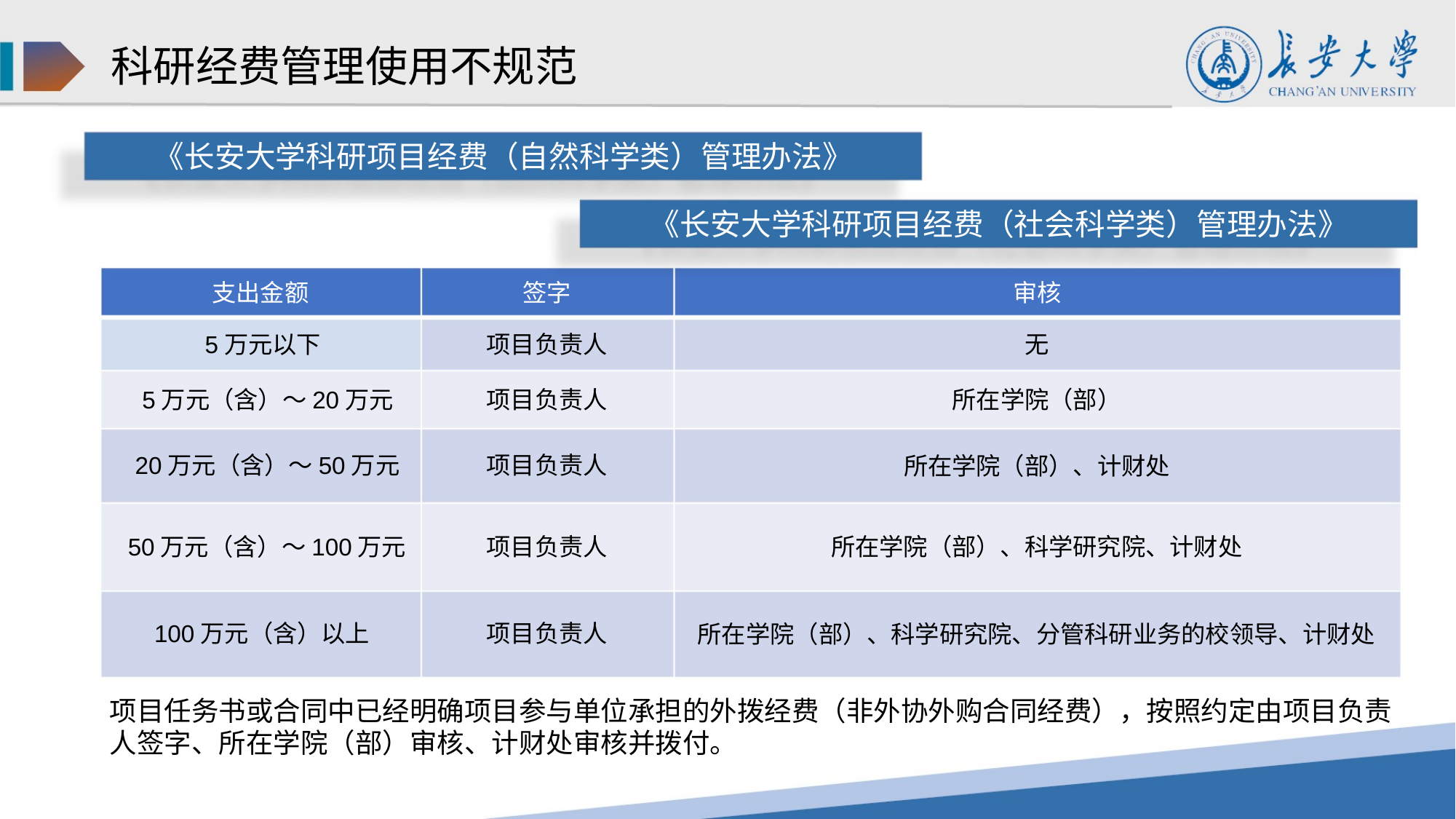

科研经费管理使用不规范
《长安大学科研项目经费（自然科学类）管理办法》
《长安大学科研项目经费（社会科学类）管理办法》
支出金额
签字
审核
5万元以下
项目负责人
无
5万元（含）～20万元
20万元（含）～50万元
项目负责人
项目负责人
所在学院（部）
所在学院（部）、计财处
50万元（含）～100万元
100万元（含）以上
项目负责人
项目负责人
所在学院（部）、科学研究院、计财处
所在学院（部）、科学研究院、分管科研业务的校领导、计财处
项目任务书或合同中已经明确项目参与单位承担的外拨经费（非外协外购合同经费），按照约定由项目负责
人签字、所在学院（部）审核、计财处审核并拨付。